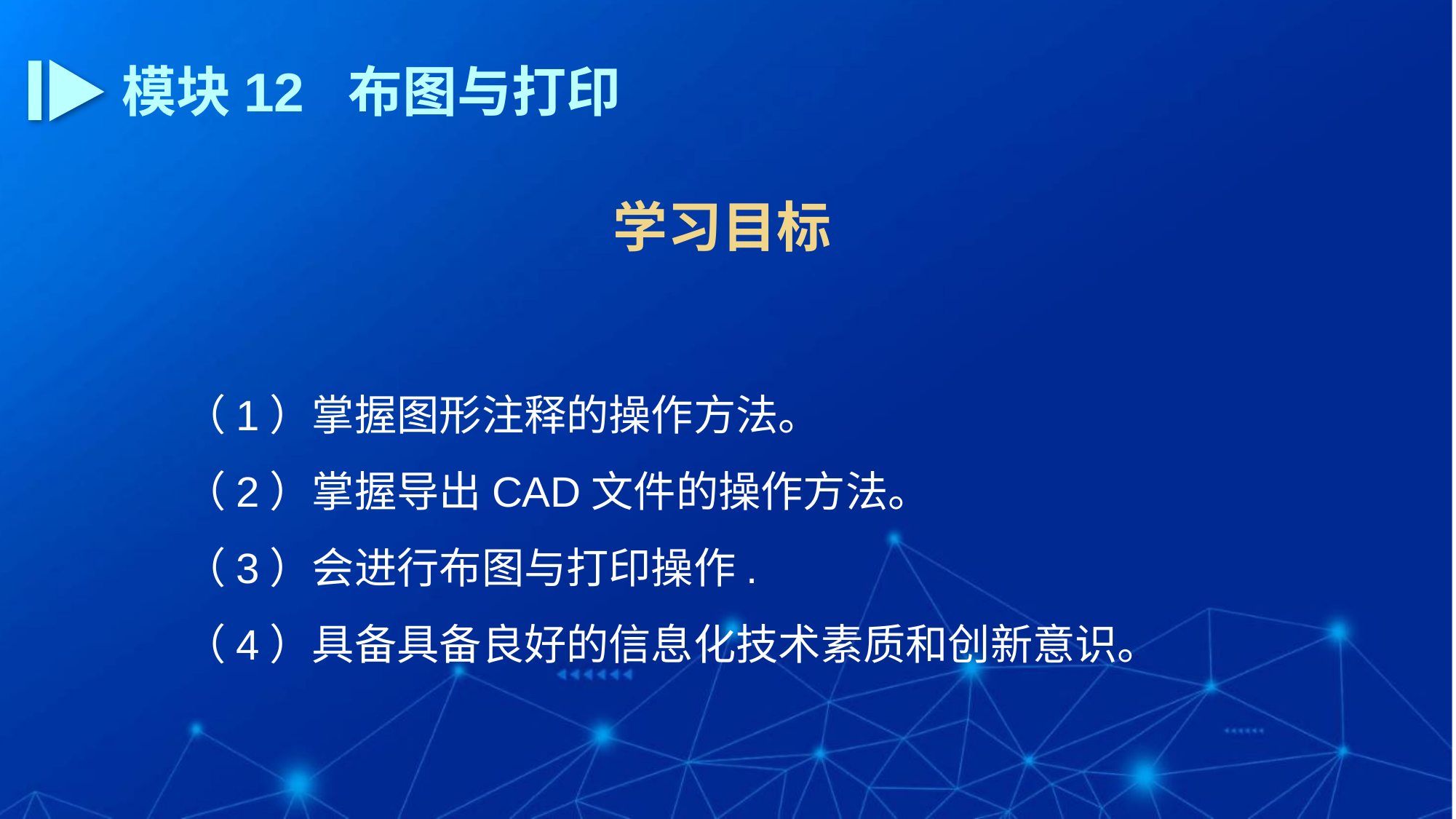

模块12  布图与打印

学习目标
（1）掌握图形注释的操作方法。
（2）掌握导出CAD文件的操作方法。
（3）会进行布图与打印操作.
（4）具备具备良好的信息化技术素质和创新意识。